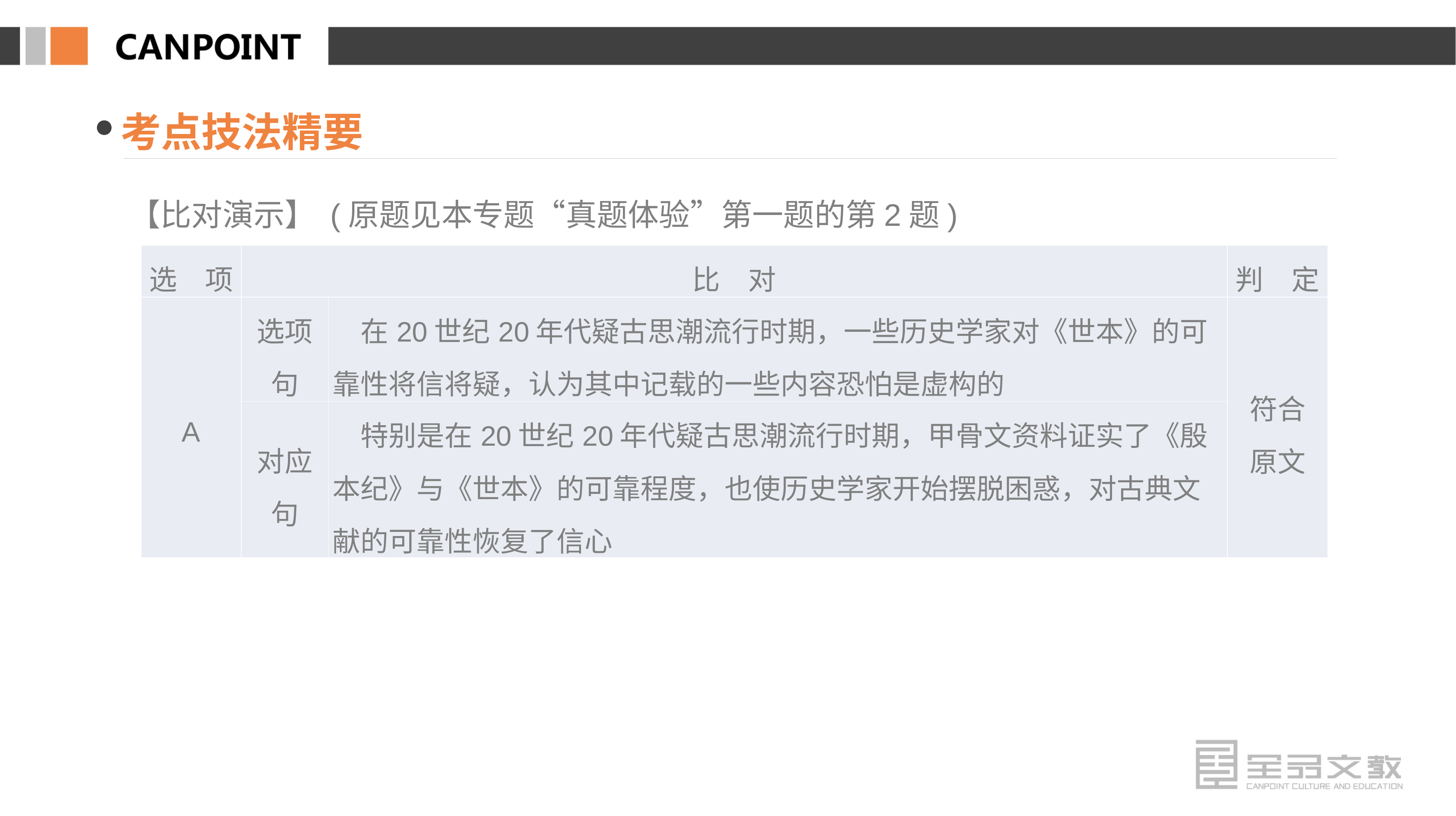

考点技法精要

【比对演示】 (原题见本专题“真题体验”第一题的第2题)
| 选　项 | 比　对 |  | 判　定 |
| --- | --- | --- | --- |
| A | 选项句 | 在20世纪20年代疑古思潮流行时期，一些历史学家对《世本》的可靠性将信将疑，认为其中记载的一些内容恐怕是虚构的 | 符合 原文 |
|  | 对应句 | 特别是在20世纪20年代疑古思潮流行时期，甲骨文资料证实了《殷本纪》与《世本》的可靠程度，也使历史学家开始摆脱困惑，对古典文献的可靠性恢复了信心 |  |